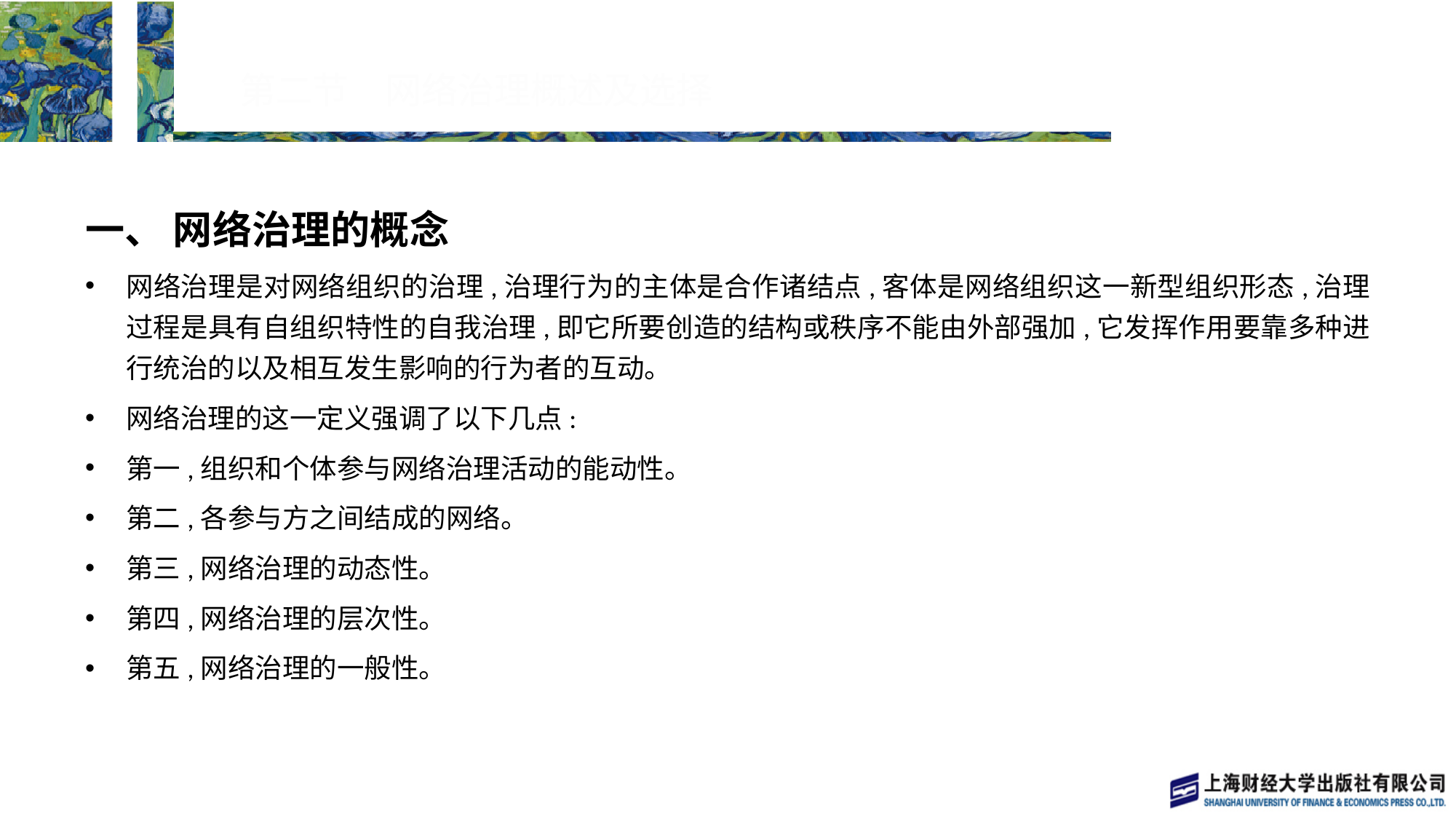

# 第二节　网络治理概述及选择
一、 网络治理的概念
网络治理是对网络组织的治理,治理行为的主体是合作诸结点,客体是网络组织这一新型组织形态,治理过程是具有自组织特性的自我治理,即它所要创造的结构或秩序不能由外部强加,它发挥作用要靠多种进行统治的以及相互发生影响的行为者的互动。
网络治理的这一定义强调了以下几点:
第一,组织和个体参与网络治理活动的能动性。
第二,各参与方之间结成的网络。
第三,网络治理的动态性。
第四,网络治理的层次性。
第五,网络治理的一般性。